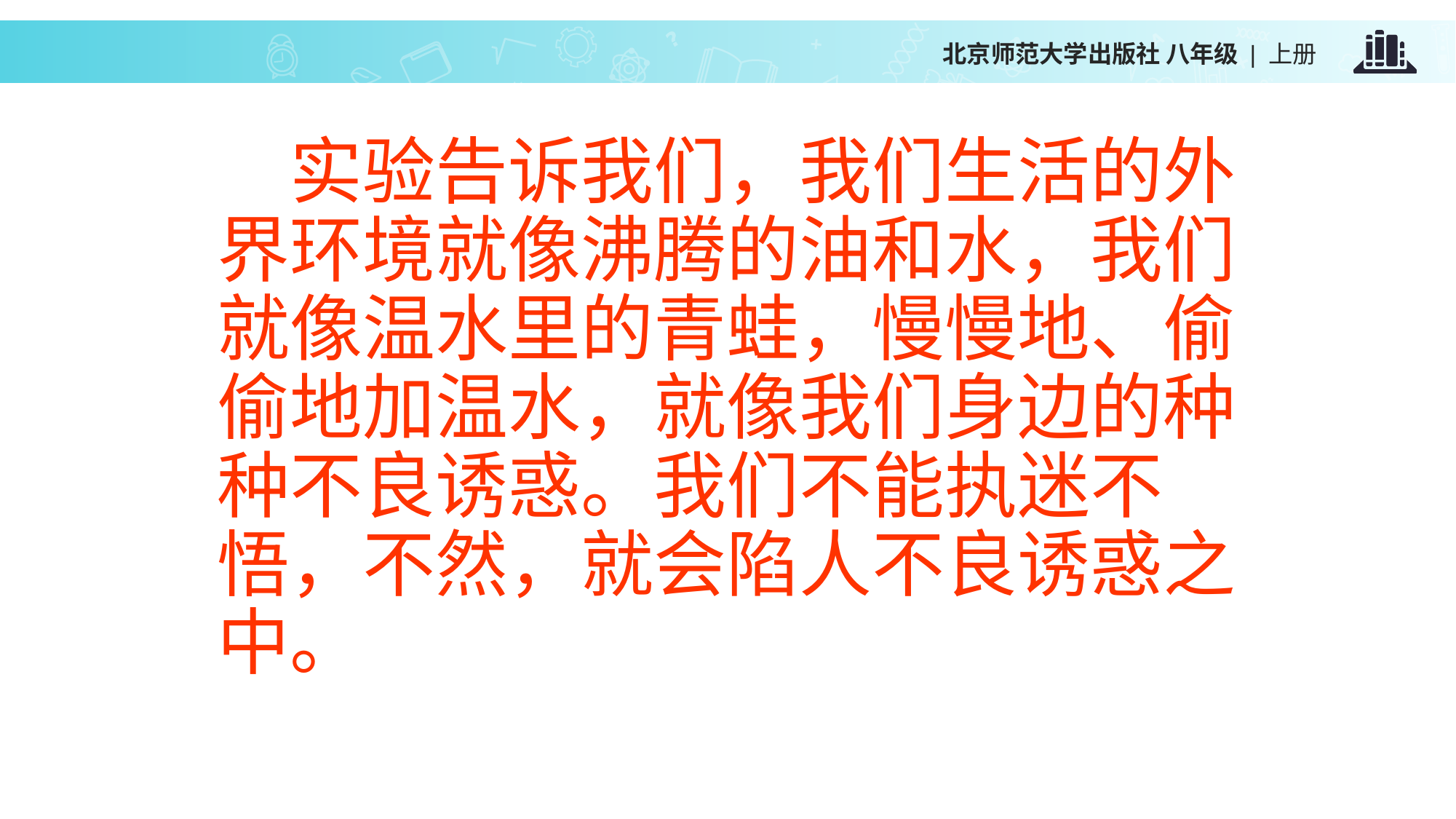

实验告诉我们，我们生活的外界环境就像沸腾的油和水，我们就像温水里的青蛙，慢慢地、偷偷地加温水，就像我们身边的种种不良诱惑。我们不能执迷不悟，不然，就会陷人不良诱惑之中。